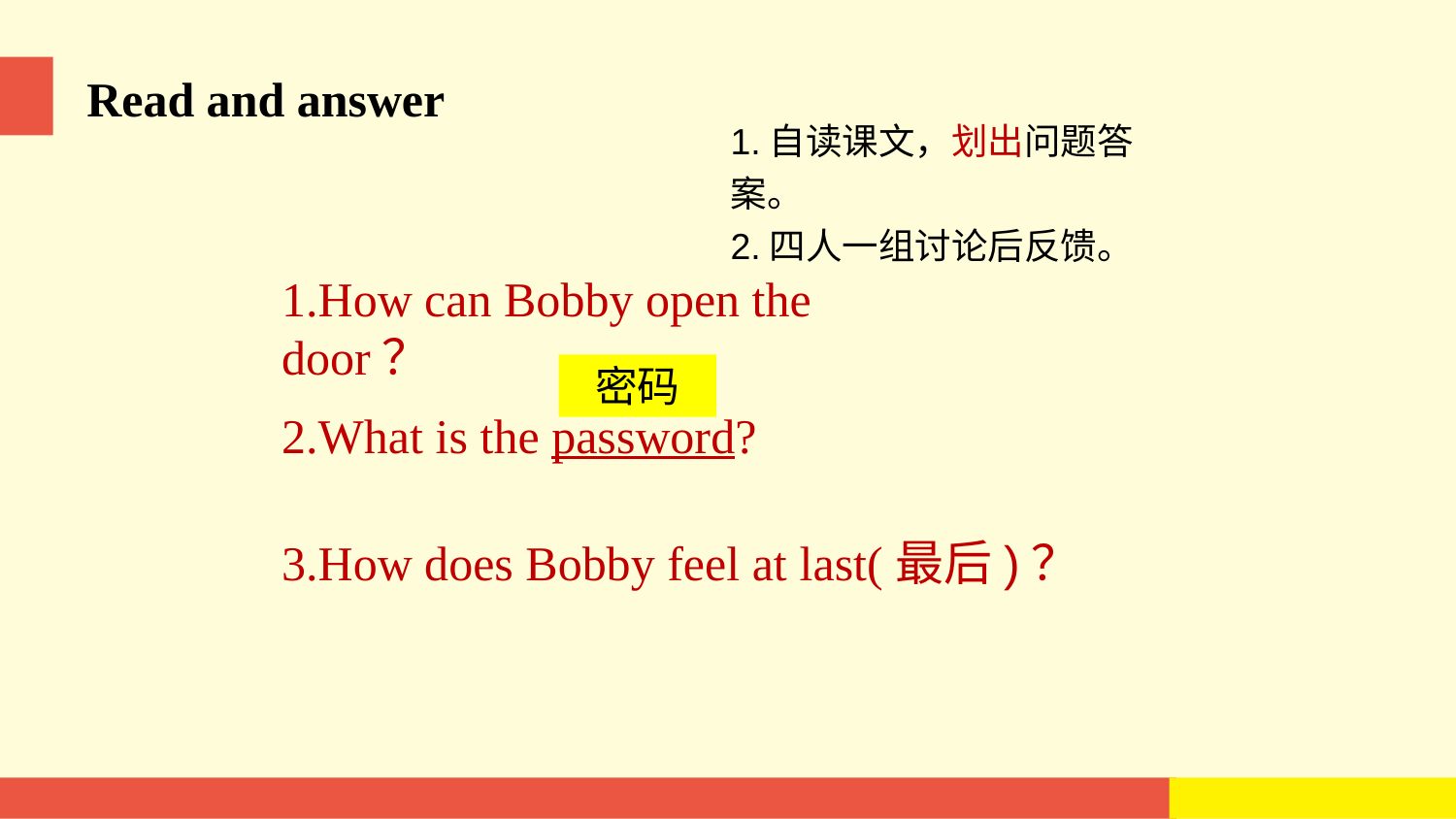

Read and answer
1.自读课文，划出问题答案。
2.四人一组讨论后反馈。
1.How can Bobby open the door？
密码
2.What is the password?
3.How does Bobby feel at last(最后)？